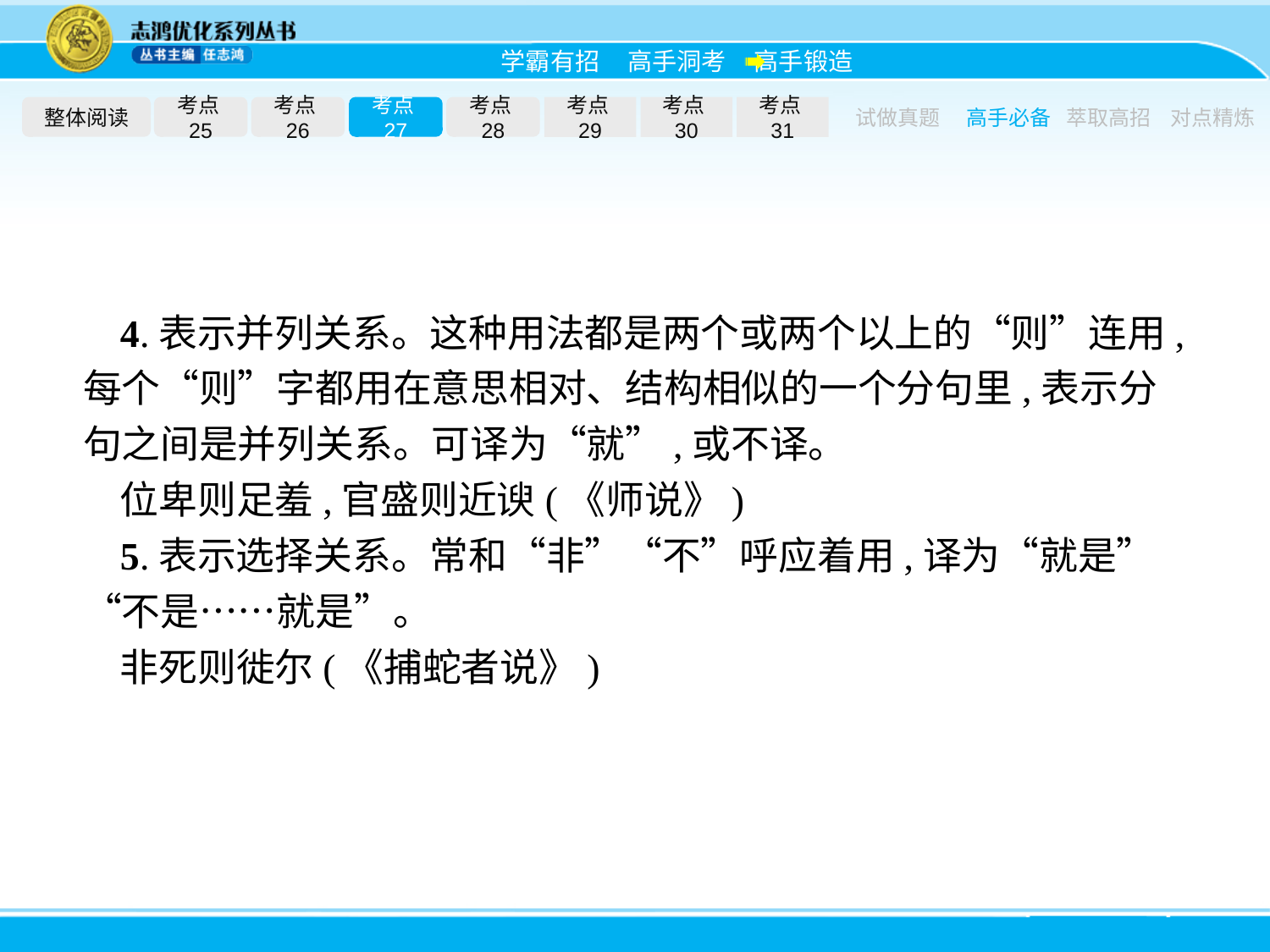

整体阅读
考点25
考点26
考点27
考点28
考点29
考点30
考点31
试做真题
高手必备
萃取高招
对点精炼
4.表示并列关系。这种用法都是两个或两个以上的“则”连用,每个“则”字都用在意思相对、结构相似的一个分句里,表示分句之间是并列关系。可译为“就”,或不译。
位卑则足羞,官盛则近谀(《师说》)
5.表示选择关系。常和“非”“不”呼应着用,译为“就是”“不是……就是”。
非死则徙尔(《捕蛇者说》)